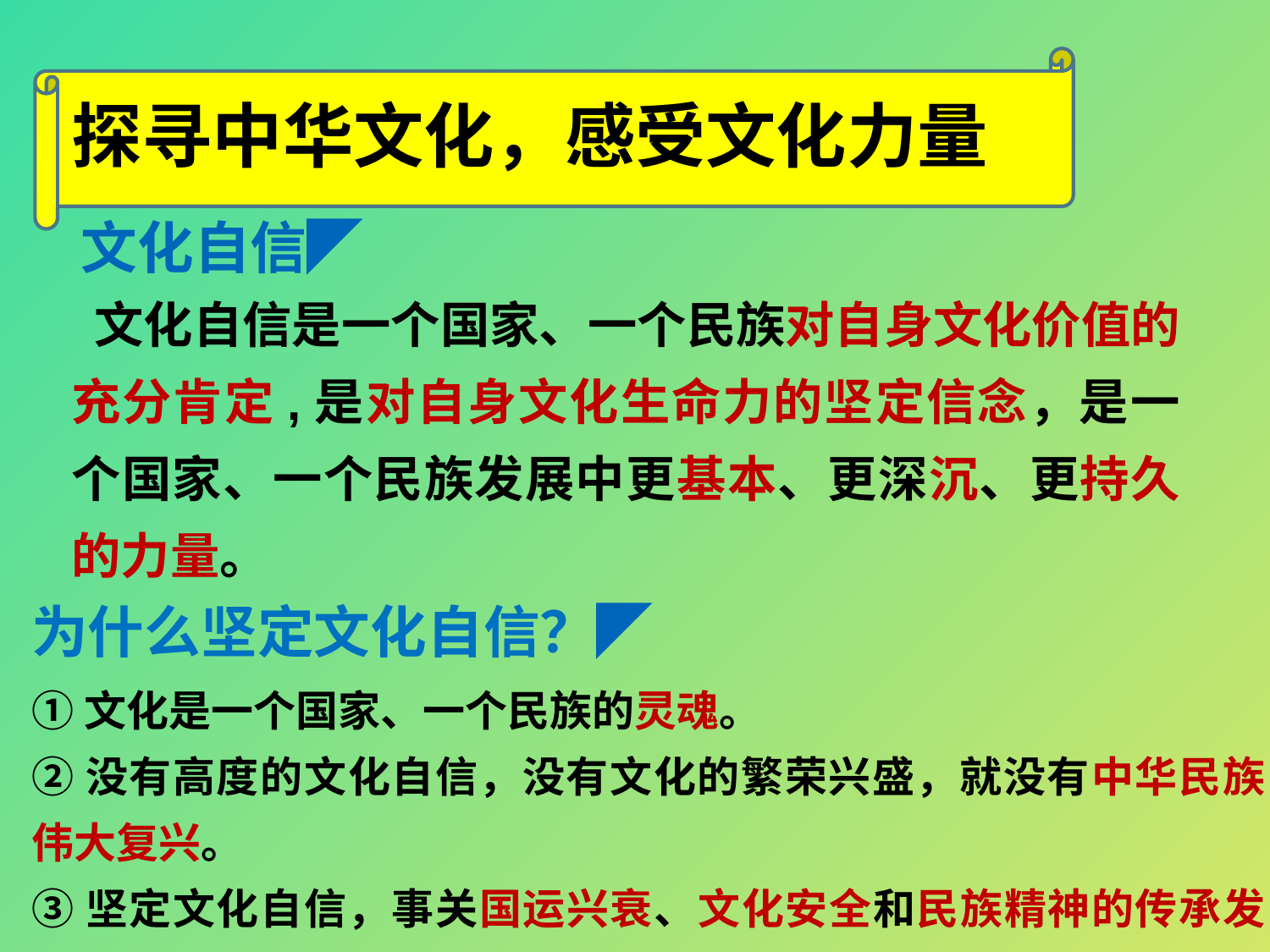

探寻中华文化，感受文化力量
文化自信◤

 文化自信是一个国家、一个民族对自身文化价值的充分肯定,是对自身文化生命力的坚定信念，是一个国家、一个民族发展中更基本、更深沉、更持久的力量。
为什么坚定文化自信？◤
①文化是一个国家、一个民族的灵魂。
②没有高度的文化自信，没有文化的繁荣兴盛，就没有中华民族伟大复兴。
③坚定文化自信，事关国运兴衰、文化安全和民族精神的传承发展。